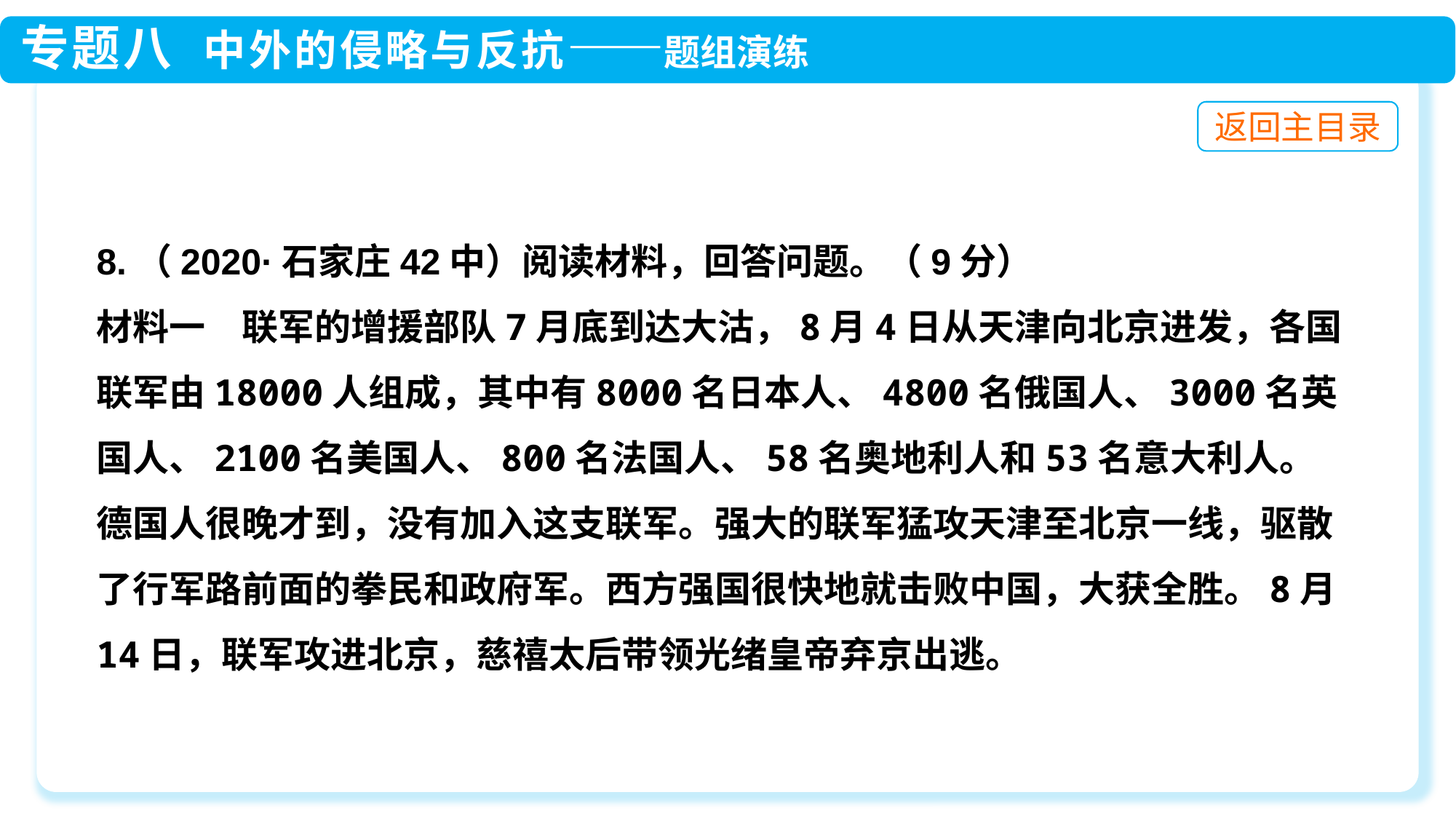

8.（2020·石家庄42中）阅读材料，回答问题。（9分）
材料一　联军的增援部队7月底到达大沽，8月4日从天津向北京进发，各国联军由18000人组成，其中有8000名日本人、4800名俄国人、3000名英国人、2100名美国人、800名法国人、58名奥地利人和53名意大利人。德国人很晚才到，没有加入这支联军。强大的联军猛攻天津至北京一线，驱散了行军路前面的拳民和政府军。西方强国很快地就击败中国，大获全胜。8月14日，联军攻进北京，慈禧太后带领光绪皇帝弃京出逃。